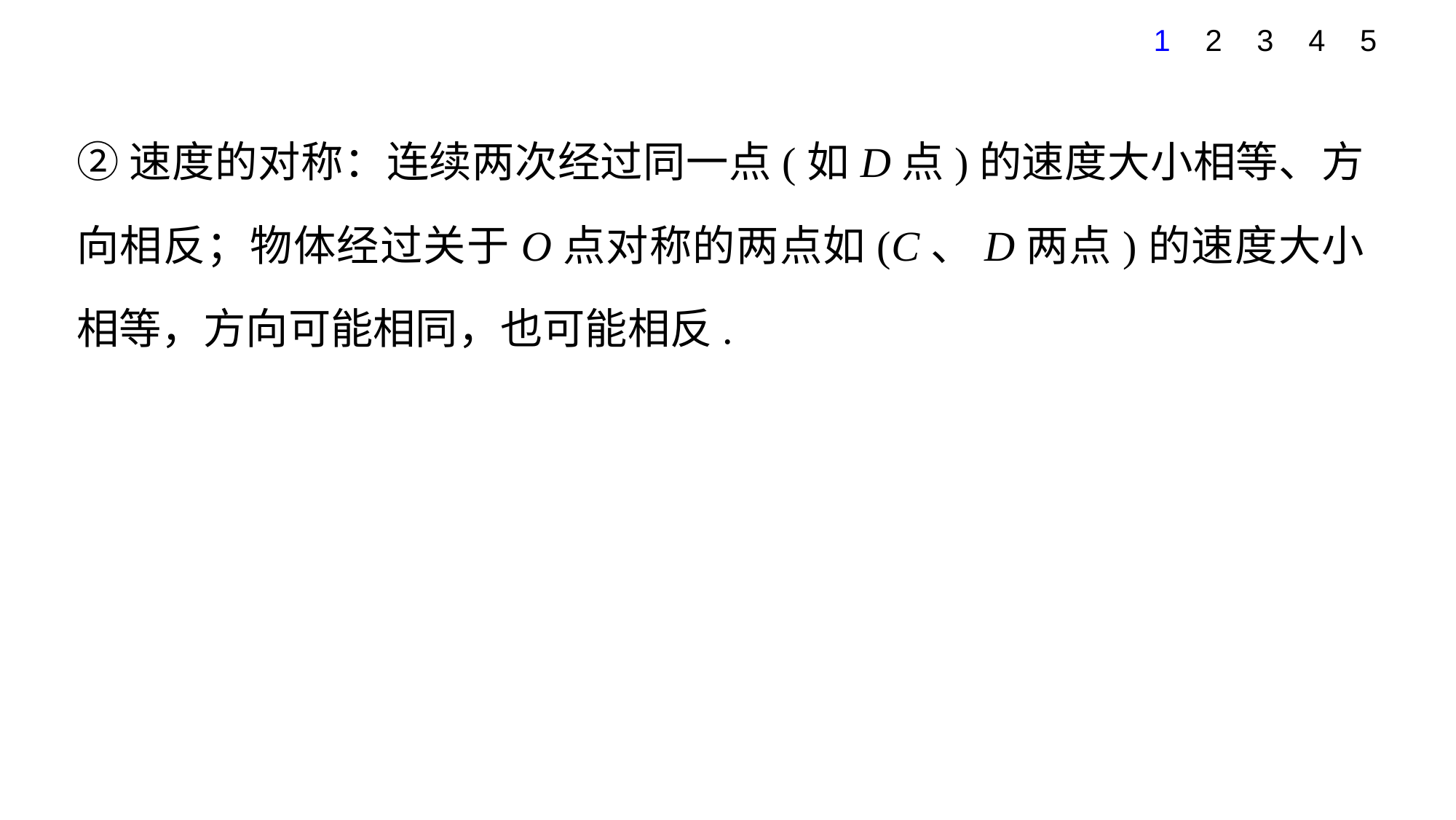

1
2
3
4
5
②速度的对称：连续两次经过同一点(如D点)的速度大小相等、方向相反；物体经过关于O点对称的两点如(C、D两点)的速度大小相等，方向可能相同，也可能相反.